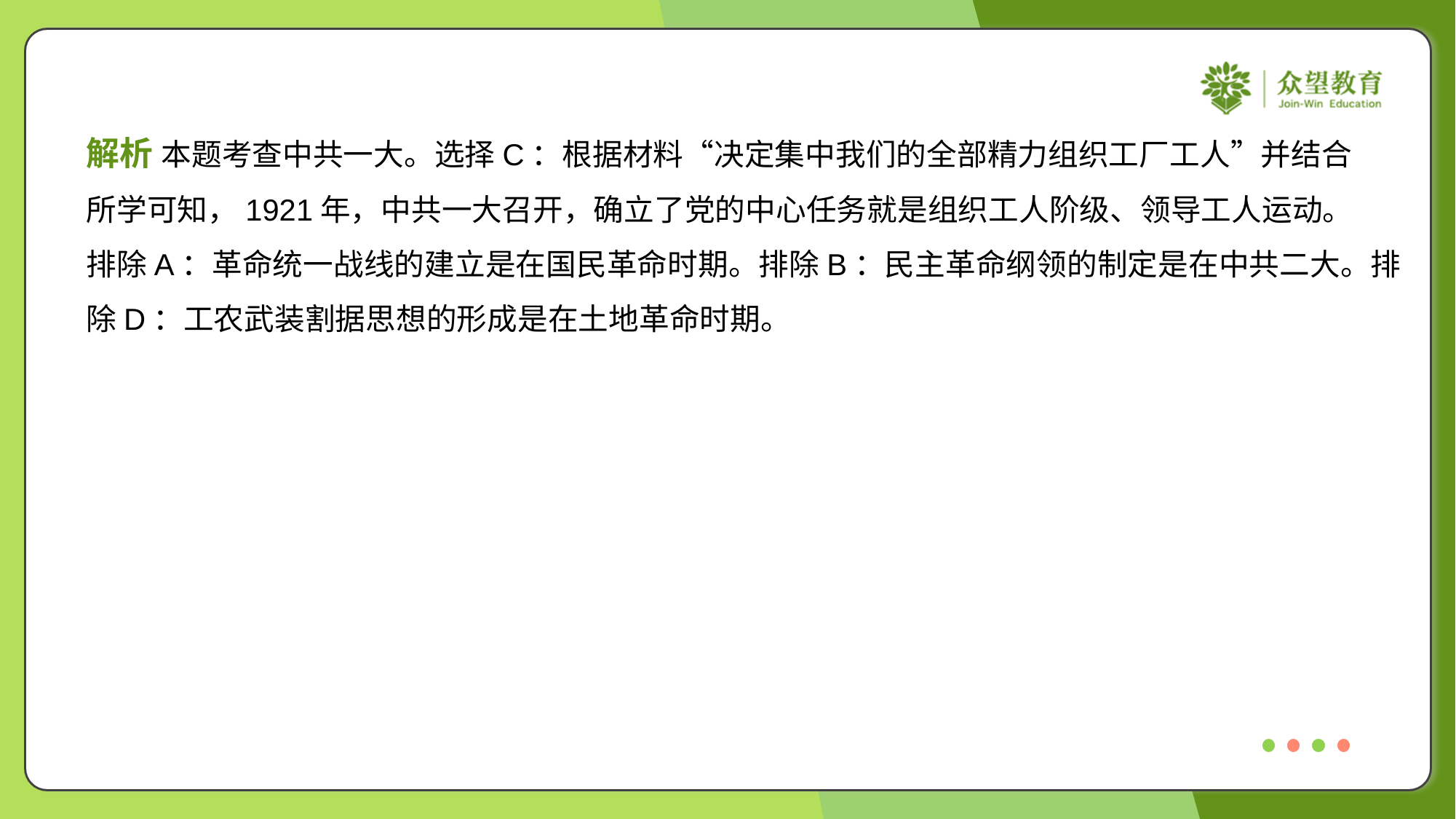

解析 本题考查中共一大。选择C：根据材料“决定集中我们的全部精力组织工厂工人”并结合
所学可知，1921年，中共一大召开，确立了党的中心任务就是组织工人阶级、领导工人运动。
排除A：革命统一战线的建立是在国民革命时期。排除B：民主革命纲领的制定是在中共二大。排
除D：工农武装割据思想的形成是在土地革命时期。